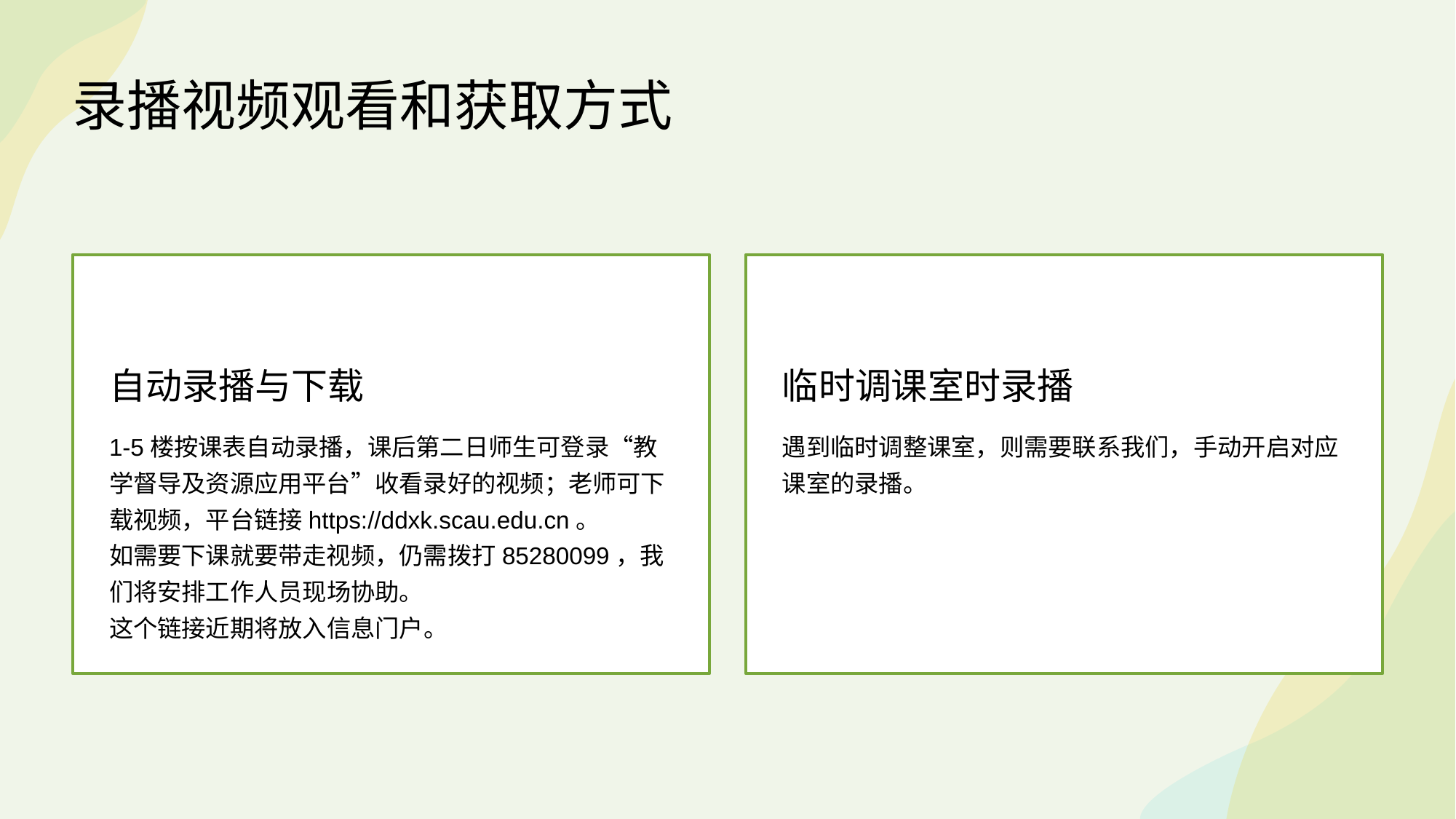

录播视频观看和获取方式

自动录播与下载
临时调课室时录播
1-5楼按课表自动录播，课后第二日师生可登录“教学督导及资源应用平台”收看录好的视频；老师可下载视频，平台链接https://ddxk.scau.edu.cn。
如需要下课就要带走视频，仍需拨打85280099，我们将安排工作人员现场协助。
这个链接近期将放入信息门户。
遇到临时调整课室，则需要联系我们，手动开启对应课室的录播。